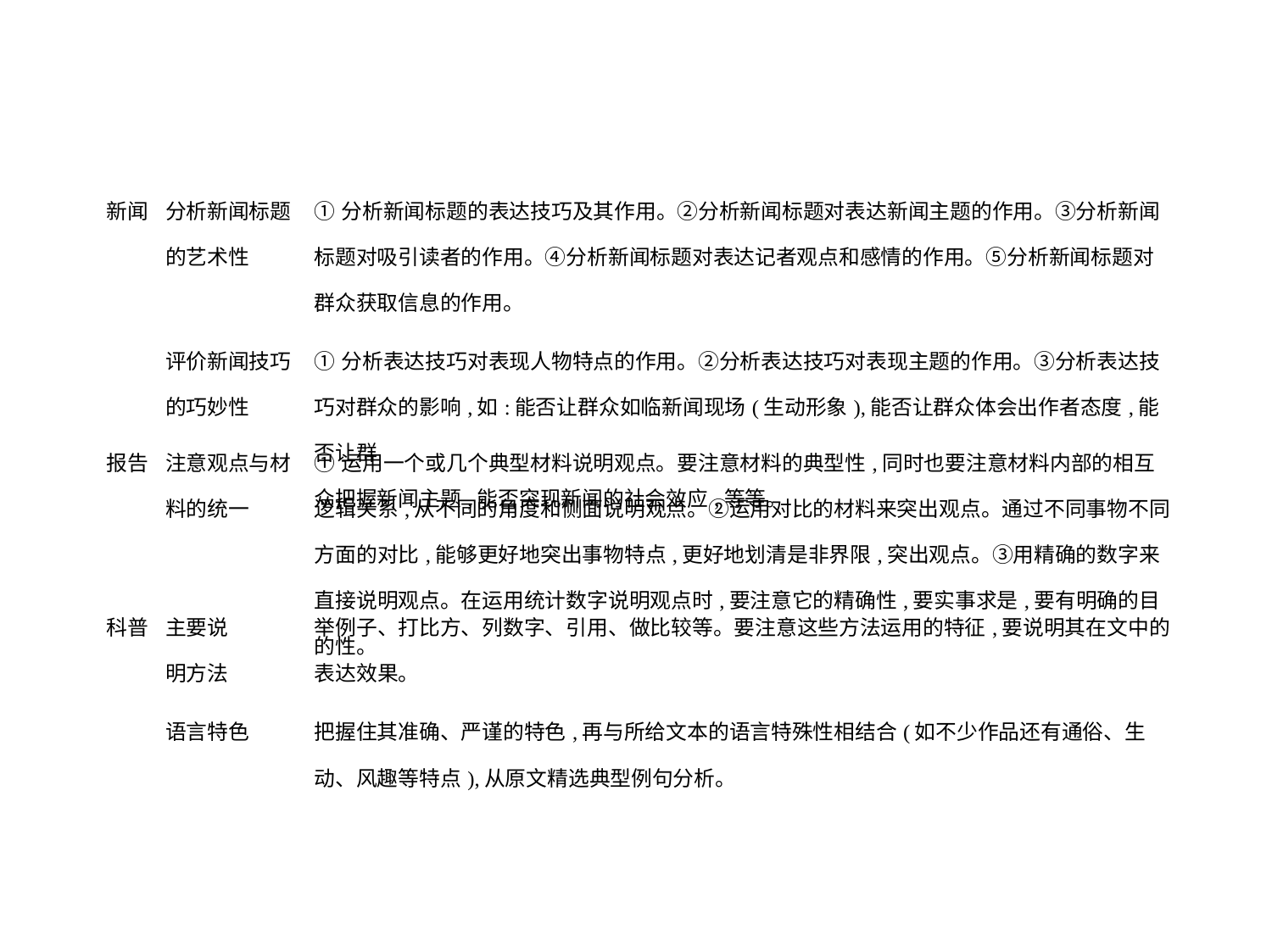

| 新闻 | 分析新闻标题的艺术性 | ①分析新闻标题的表达技巧及其作用。②分析新闻标题对表达新闻主题的作用。③分析新闻标题对吸引读者的作用。④分析新闻标题对表达记者观点和感情的作用。⑤分析新闻标题对群众获取信息的作用。 |
| --- | --- | --- |
|  | 评价新闻技巧的巧妙性 | ①分析表达技巧对表现人物特点的作用。②分析表达技巧对表现主题的作用。③分析表达技巧对群众的影响,如:能否让群众如临新闻现场(生动形象),能否让群众体会出作者态度,能否让群 众把握新闻主题,能否突现新闻的社会效应,等等。 |
| 报告 | 注意观点与材料的统一 | ①运用一个或几个典型材料说明观点。要注意材料的典型性,同时也要注意材料内部的相互逻辑关系,从不同的角度和侧面说明观点。②运用对比的材料来突出观点。通过不同事物不同方面的对比,能够更好地突出事物特点,更好地划清是非界限,突出观点。③用精确的数字来直接说明观点。在运用统计数字说明观点时,要注意它的精确性,要实事求是,要有明确的目的性。 |
| --- | --- | --- |
| 科普 | 主要说 明方法 | 举例子、打比方、列数字、引用、做比较等。要注意这些方法运用的特征,要说明其在文中的表达效果。 |
| --- | --- | --- |
|  | 语言特色 | 把握住其准确、严谨的特色,再与所给文本的语言特殊性相结合(如不少作品还有通俗、生动、风趣等特点),从原文精选典型例句分析。 |